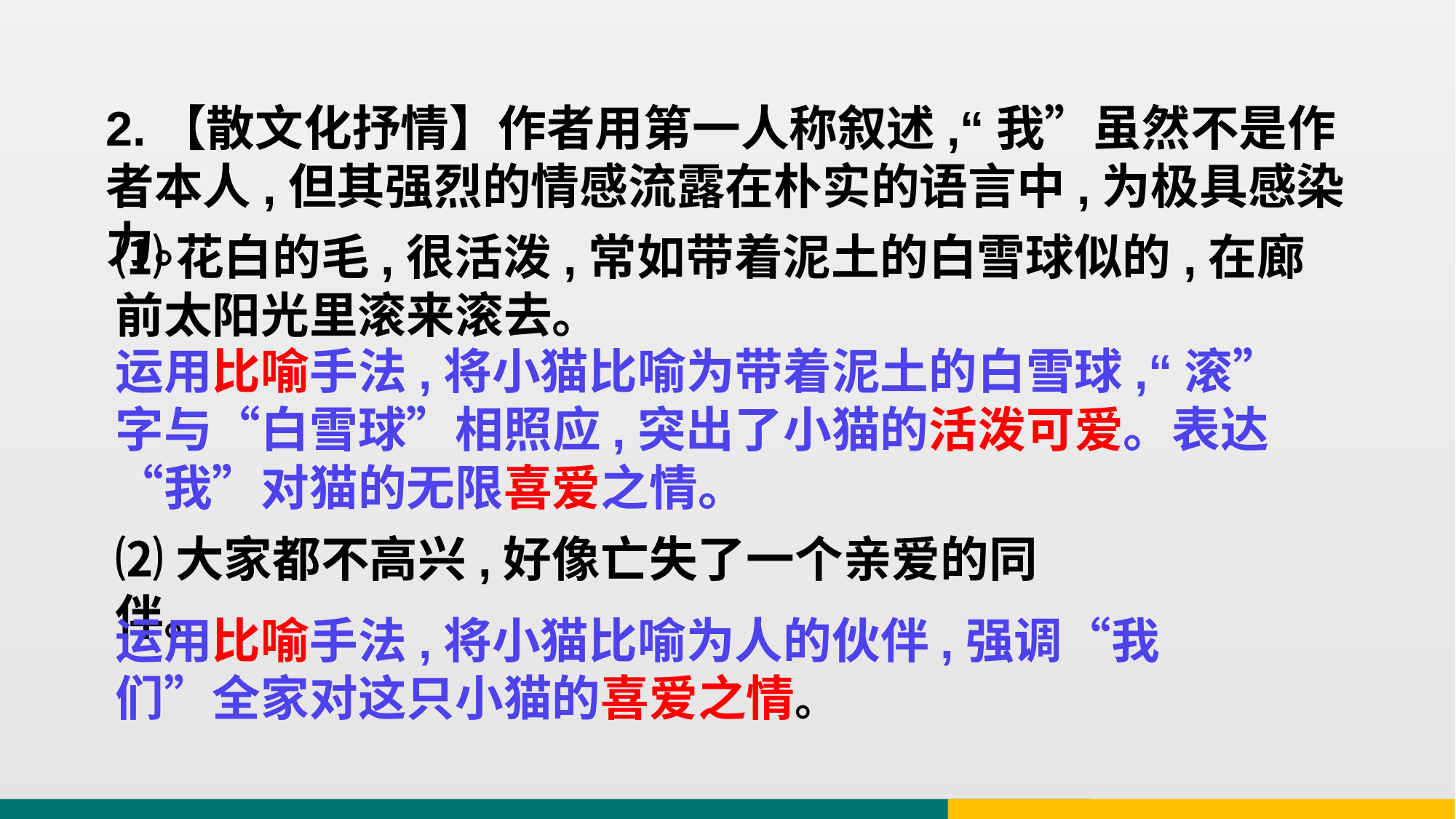

2.【散文化抒情】作者用第一人称叙述,“我”虽然不是作者本人,但其强烈的情感流露在朴实的语言中,为极具感染力。
⑴花白的毛,很活泼,常如带着泥土的白雪球似的,在廊前太阳光里滚来滚去。
运用比喻手法,将小猫比喻为带着泥土的白雪球,“滚”字与“白雪球”相照应,突出了小猫的活泼可爱。表达“我”对猫的无限喜爱之情。
⑵大家都不高兴,好像亡失了一个亲爱的同伴。
运用比喻手法,将小猫比喻为人的伙伴,强调“我们”全家对这只小猫的喜爱之情。